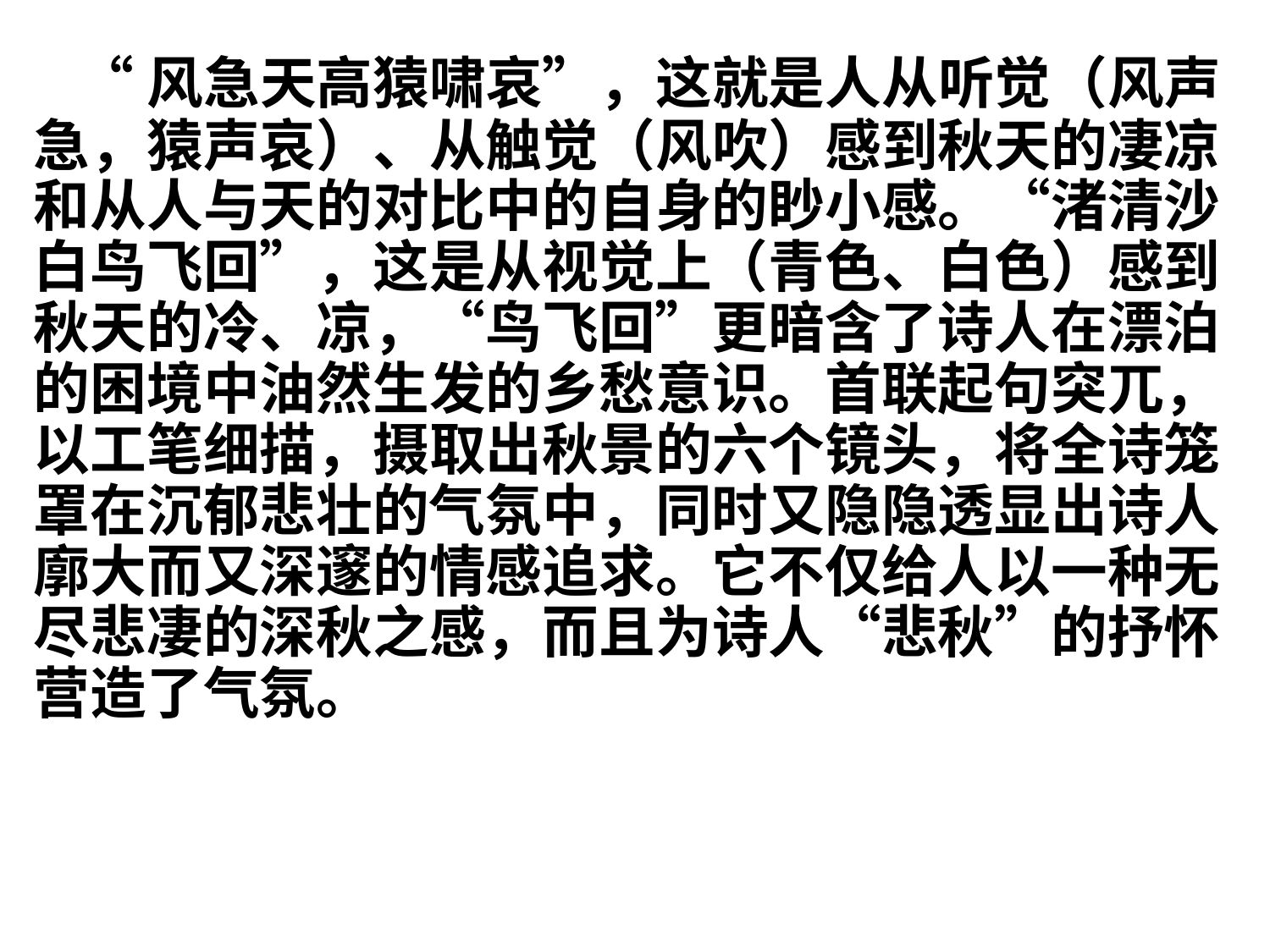

“风急天高猿啸哀”，这就是人从听觉（风声急，猿声哀）、从触觉（风吹）感到秋天的凄凉和从人与天的对比中的自身的眇小感。“渚清沙白鸟飞回”，这是从视觉上（青色、白色）感到秋天的冷、凉，“鸟飞回”更暗含了诗人在漂泊的困境中油然生发的乡愁意识。首联起句突兀，以工笔细描，摄取出秋景的六个镜头，将全诗笼罩在沉郁悲壮的气氛中，同时又隐隐透显出诗人廓大而又深邃的情感追求。它不仅给人以一种无尽悲凄的深秋之感，而且为诗人“悲秋”的抒怀营造了气氛。